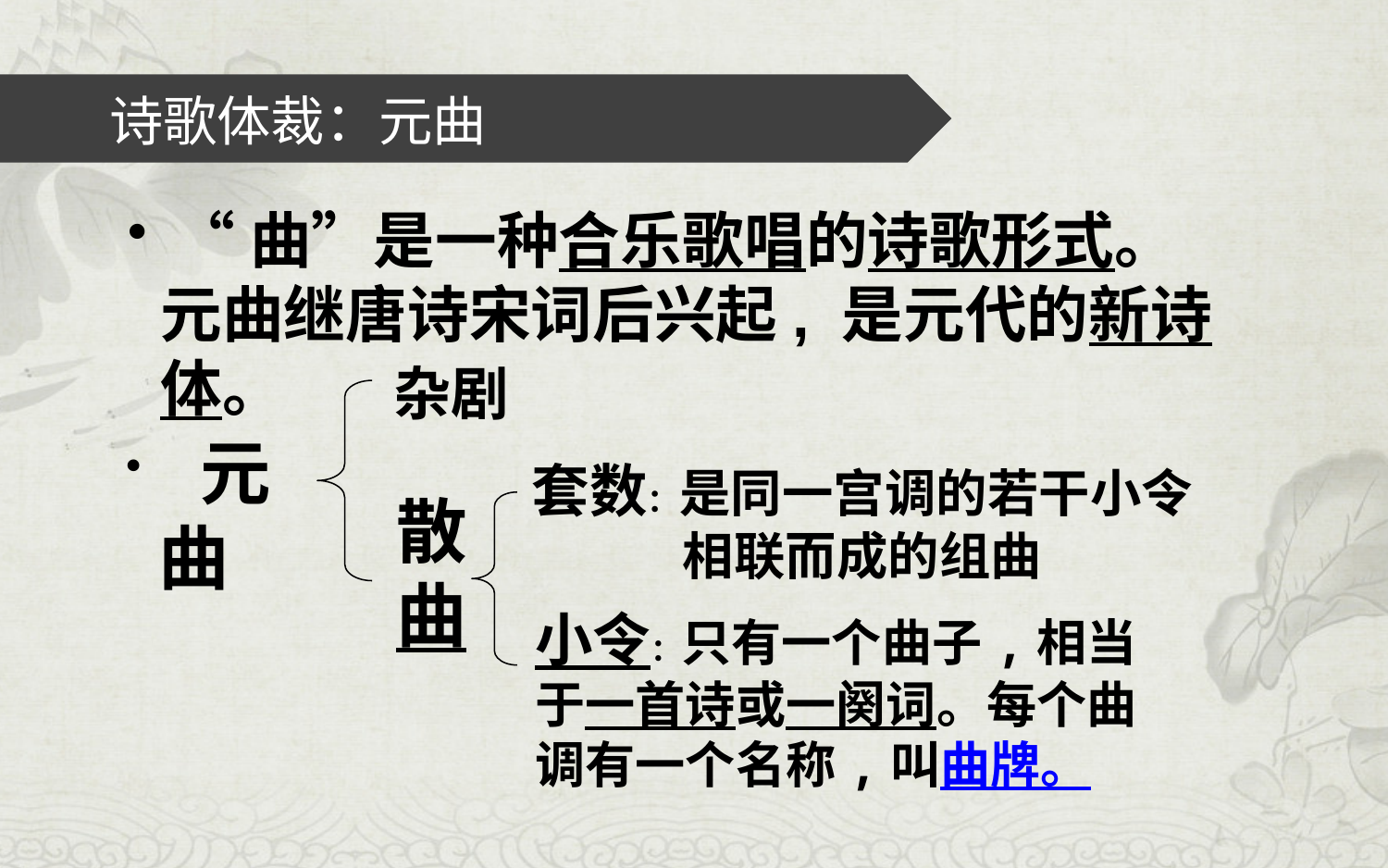

# 诗歌体裁：元曲
 “曲”是一种合乐歌唱的诗歌形式。元曲继唐诗宋词后兴起, 是元代的新诗体。
杂剧

   元曲
套数：是同一宫调的若干小令相联而成的组曲
散曲

小令：只有一个曲子,相当于一首诗或一阕词。每个曲调有一个名称,叫曲牌。